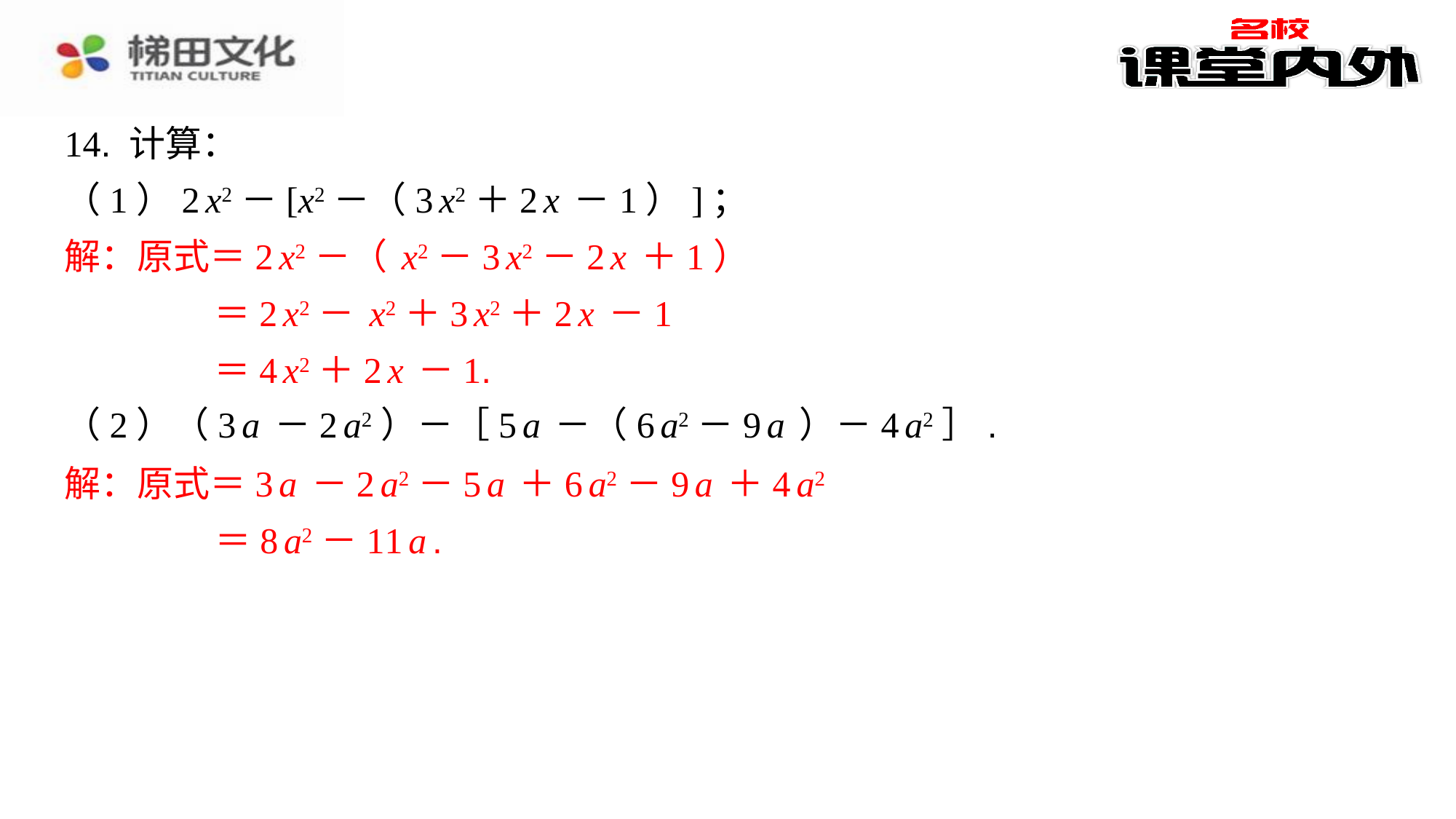

14. 计算：
（1）2x2－[x2－（3x2＋2x－1）]；
解：原式＝2x2－（x2－3x2－2x＋1）
＝2x2－x2＋3x2＋2x－1
＝4x2＋2x－1.
（2）（3a－2a2）－［5a－（6a2－9a）－4a2］.
解：原式＝3a－2a2－5a＋6a2－9a＋4a2
＝8a2－11a.
解：原式＝2x2－（x2－3x2－2x＋1）
＝2x2－x2＋3x2＋2x－1
＝4x2＋2x－1.
解：原式＝3a－2a2－5a＋6a2－9a＋4a2
＝8a2－11a.